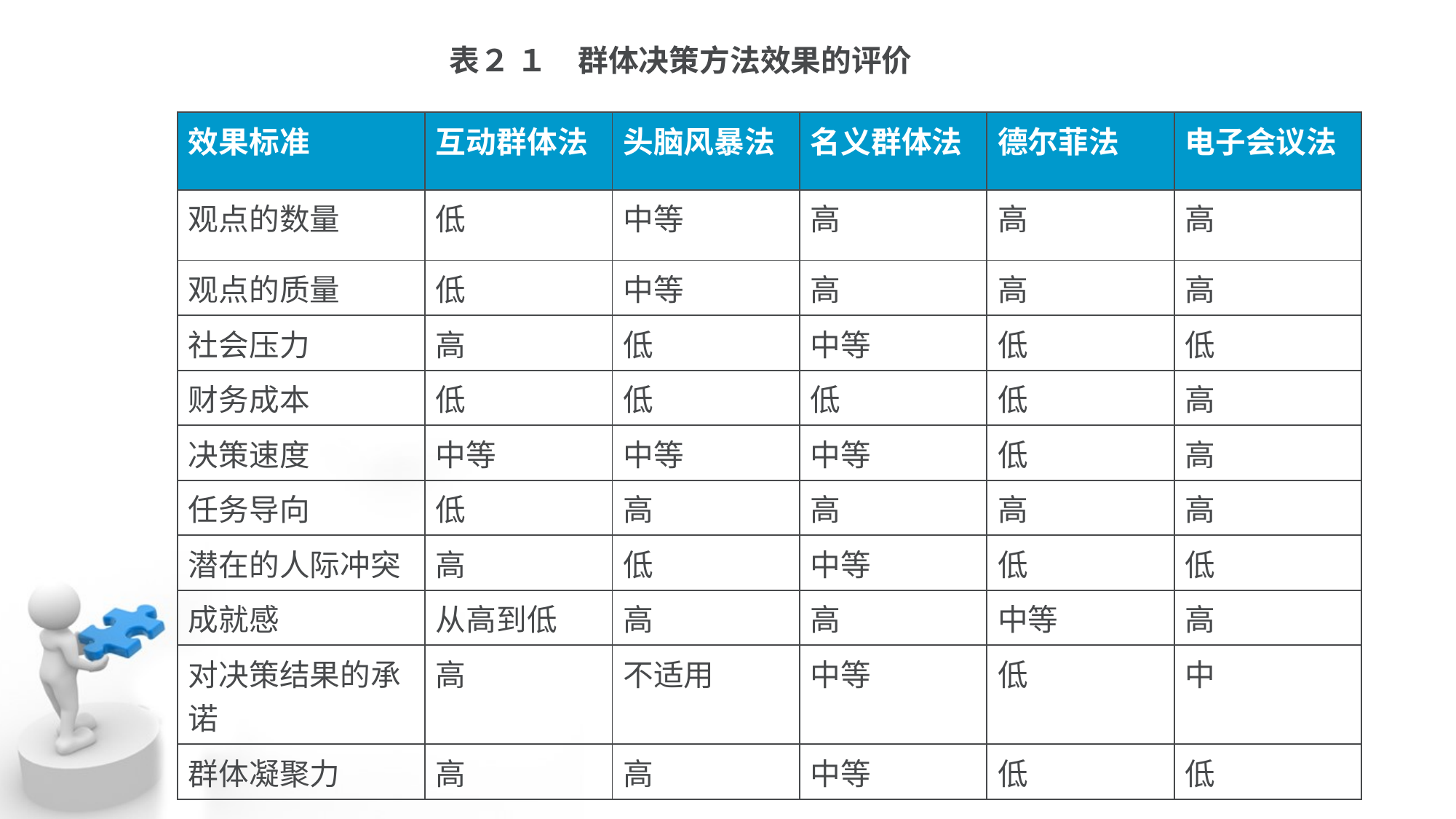

表２ １　群体决策方法效果的评价
| 效果标准 | 互动群体法 | 头脑风暴法 | 名义群体法 | 德尔菲法 | 电子会议法 |
| --- | --- | --- | --- | --- | --- |
| 观点的数量 | 低 | 中等 | 高 | 高 | 高 |
| 观点的质量 | 低 | 中等 | 高 | 高 | 高 |
| 社会压力 | 高 | 低 | 中等 | 低 | 低 |
| 财务成本 | 低 | 低 | 低 | 低 | 高 |
| 决策速度 | 中等 | 中等 | 中等 | 低 | 高 |
| 任务导向 | 低 | 高 | 高 | 高 | 高 |
| 潜在的人际冲突 | 高 | 低 | 中等 | 低 | 低 |
| 成就感 | 从高到低 | 高 | 高 | 中等 | 高 |
| 对决策结果的承诺 | 高 | 不适用 | 中等 | 低 | 中 |
| 群体凝聚力 | 高 | 高 | 中等 | 低 | 低 |